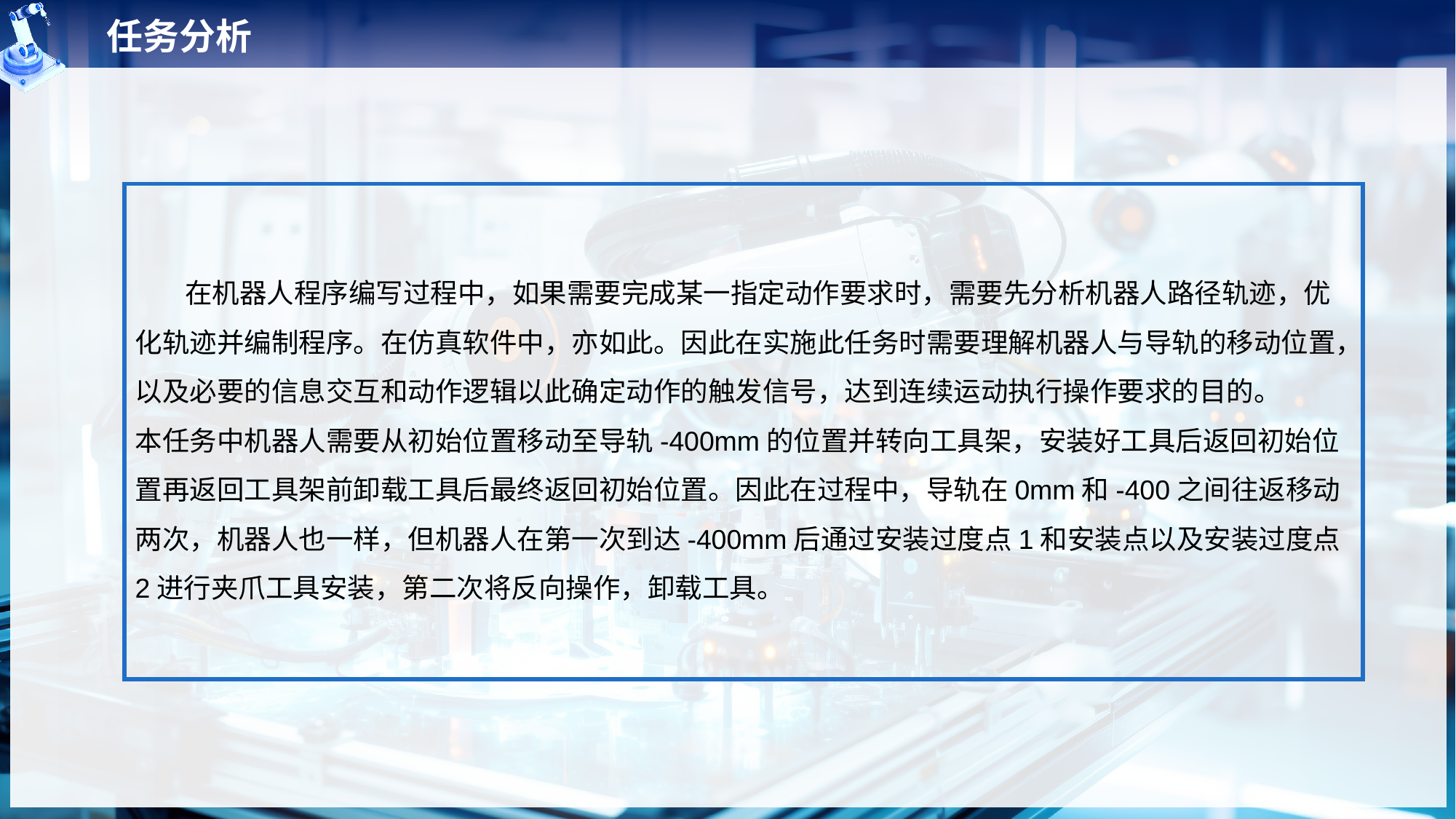

任务分析
       在机器人程序编写过程中，如果需要完成某一指定动作要求时，需要先分析机器人路径轨迹，优化轨迹并编制程序。在仿真软件中，亦如此。因此在实施此任务时需要理解机器人与导轨的移动位置，以及必要的信息交互和动作逻辑以此确定动作的触发信号，达到连续运动执行操作要求的目的。
本任务中机器人需要从初始位置移动至导轨-400mm的位置并转向工具架，安装好工具后返回初始位置再返回工具架前卸载工具后最终返回初始位置。因此在过程中，导轨在0mm和-400之间往返移动两次，机器人也一样，但机器人在第一次到达-400mm后通过安装过度点1和安装点以及安装过度点2进行夹爪工具安装，第二次将反向操作，卸载工具。